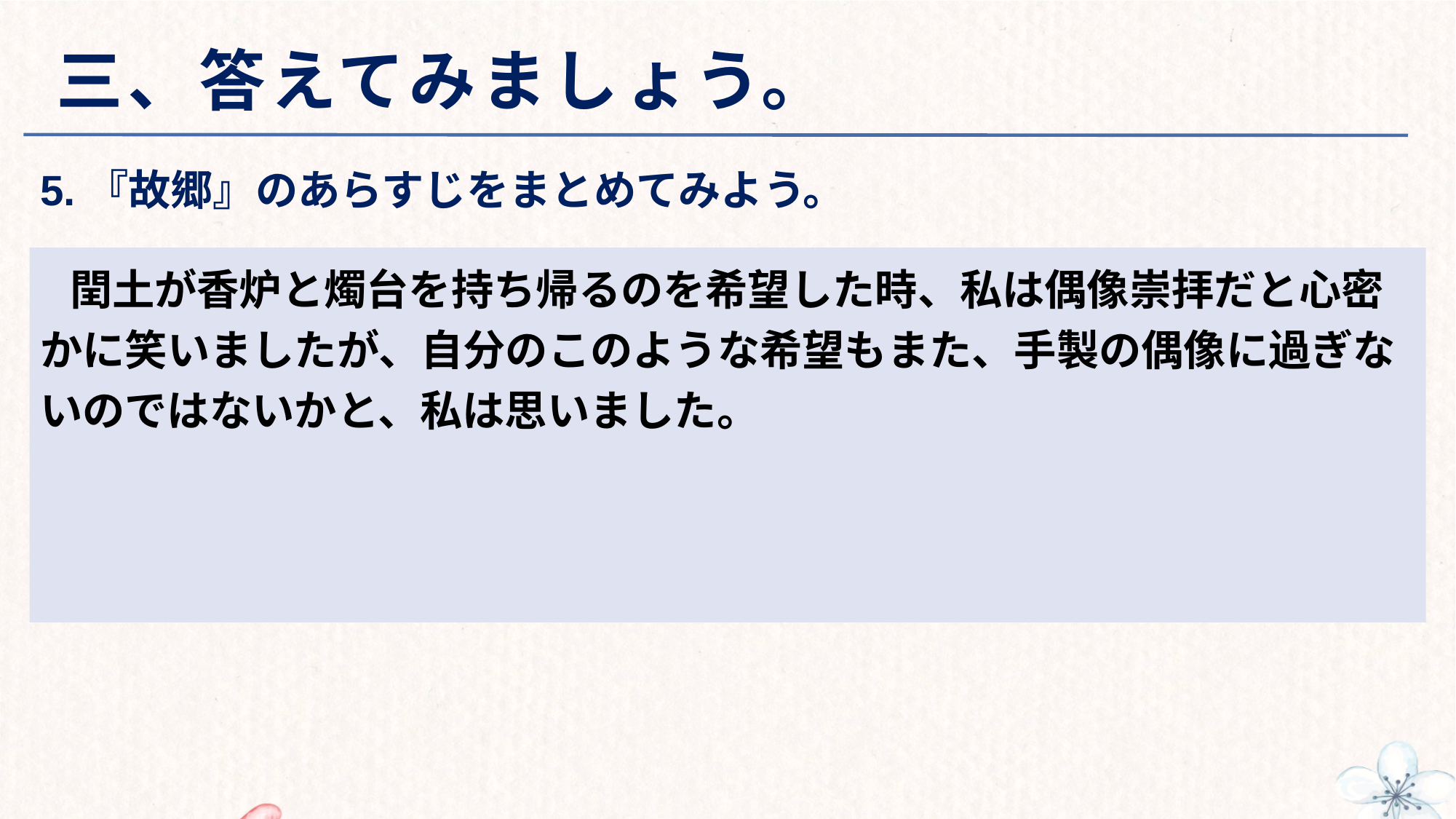

# 三、答えてみましょう。
5.『故郷』のあらすじをまとめてみよう。
  閏土が香炉と燭台を持ち帰るのを希望した時、私は偶像崇拝だと心密かに笑いましたが、自分のこのような希望もまた、手製の偶像に過ぎないのではないかと、私は思いました。